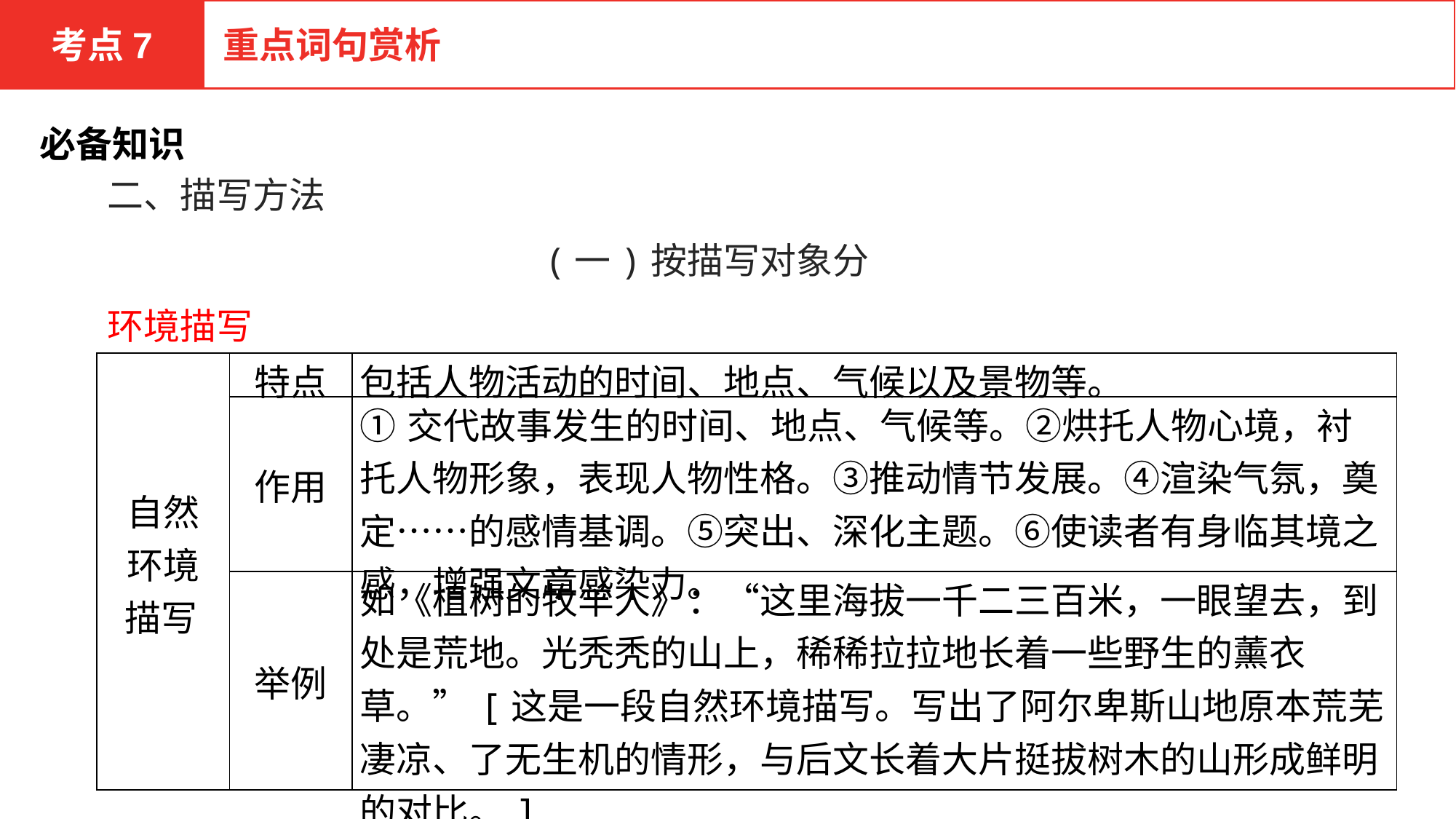

考点7
重点词句赏析
必备知识
二、描写方法
(一)按描写对象分
环境描写

| 自然 环境 描写 | 特点 | 包括人物活动的时间、地点、气候以及景物等。 |
| --- | --- | --- |
|  | 作用 | ①交代故事发生的时间、地点、气候等。②烘托人物心境，衬托人物形象，表现人物性格。③推动情节发展。④渲染气氛，奠定……的感情基调。⑤突出、深化主题。⑥使读者有身临其境之感，增强文章感染力。 |
|  | 举例 | 如《植树的牧羊人》：“这里海拔一千二三百米，一眼望去，到处是荒地。光秃秃的山上，稀稀拉拉地长着一些野生的薰衣草。”[这是一段自然环境描写。写出了阿尔卑斯山地原本荒芜凄凉、了无生机的情形，与后文长着大片挺拔树木的山形成鲜明的对比。] |